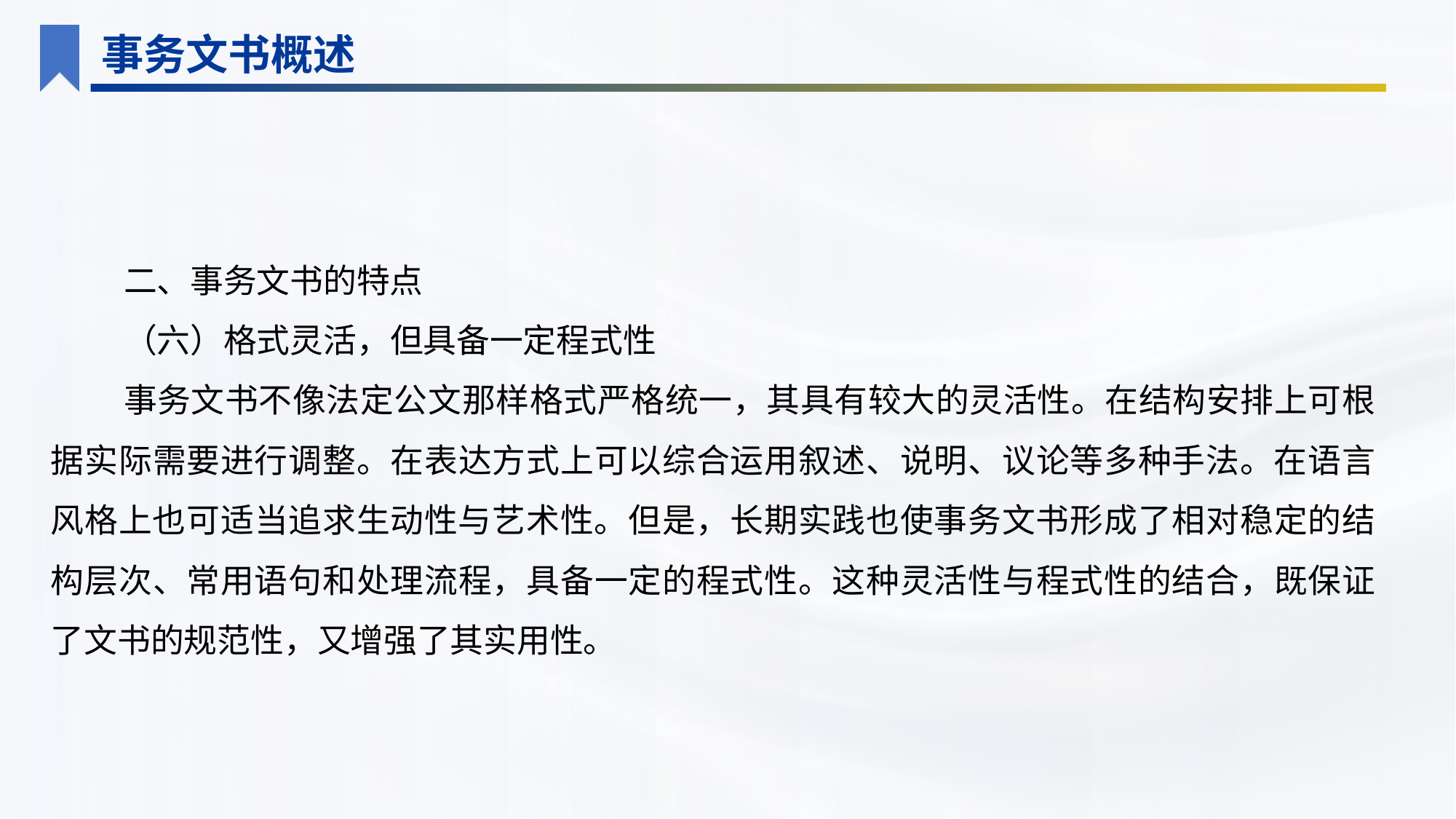

事务文书概述
二、事务文书的特点
（六）格式灵活，但具备一定程式性
事务文书不像法定公文那样格式严格统一，其具有较大的灵活性。在结构安排上可根据实际需要进行调整。在表达方式上可以综合运用叙述、说明、议论等多种手法。在语言风格上也可适当追求生动性与艺术性。但是，长期实践也使事务文书形成了相对稳定的结构层次、常用语句和处理流程，具备一定的程式性。这种灵活性与程式性的结合，既保证了文书的规范性，又增强了其实用性。